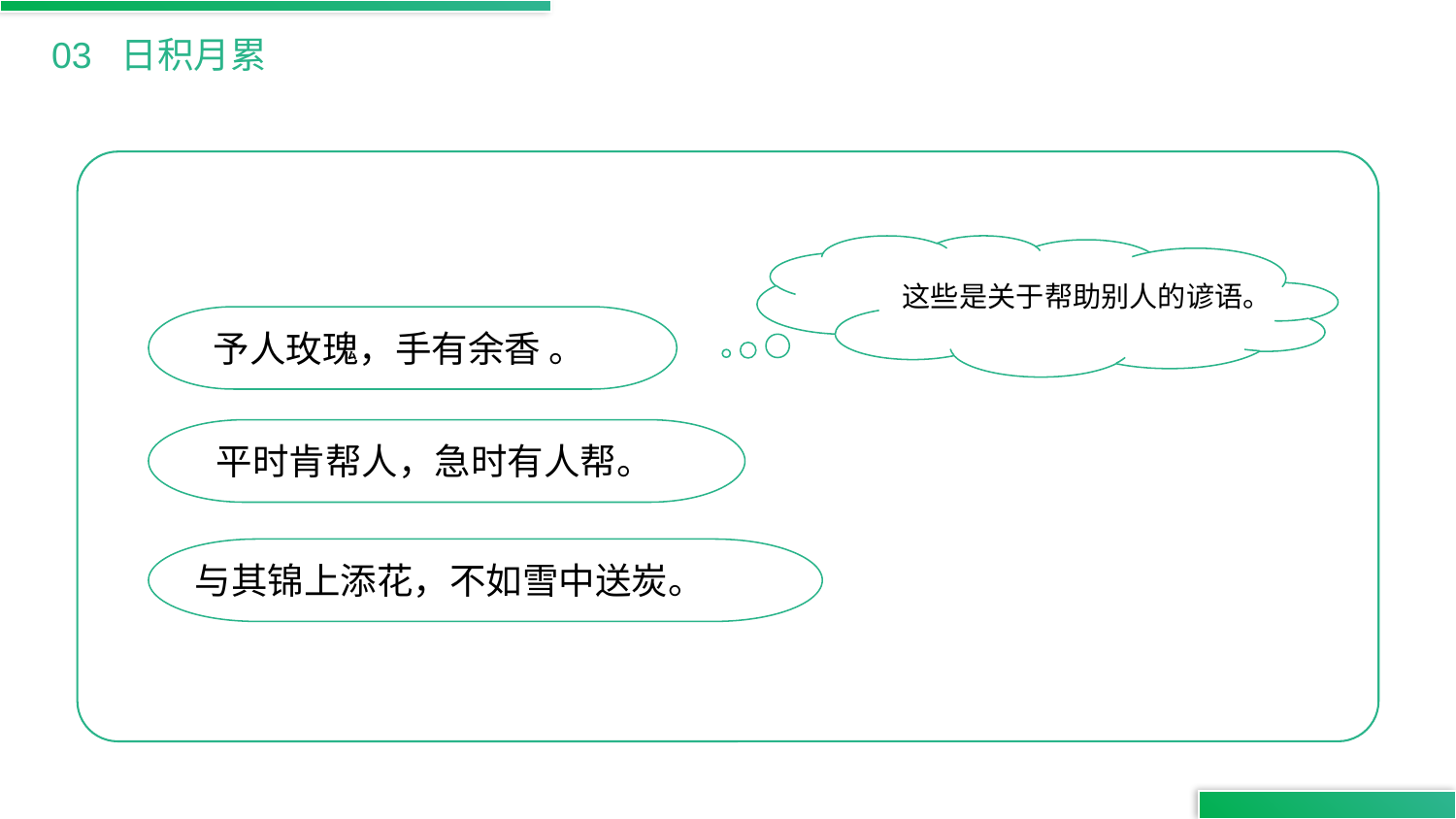

03  日积月累
 这些是关于帮助别人的谚语。
  予人玫瑰，手有余香 。
  平时肯帮人，急时有人帮。
与其锦上添花，不如雪中送炭。